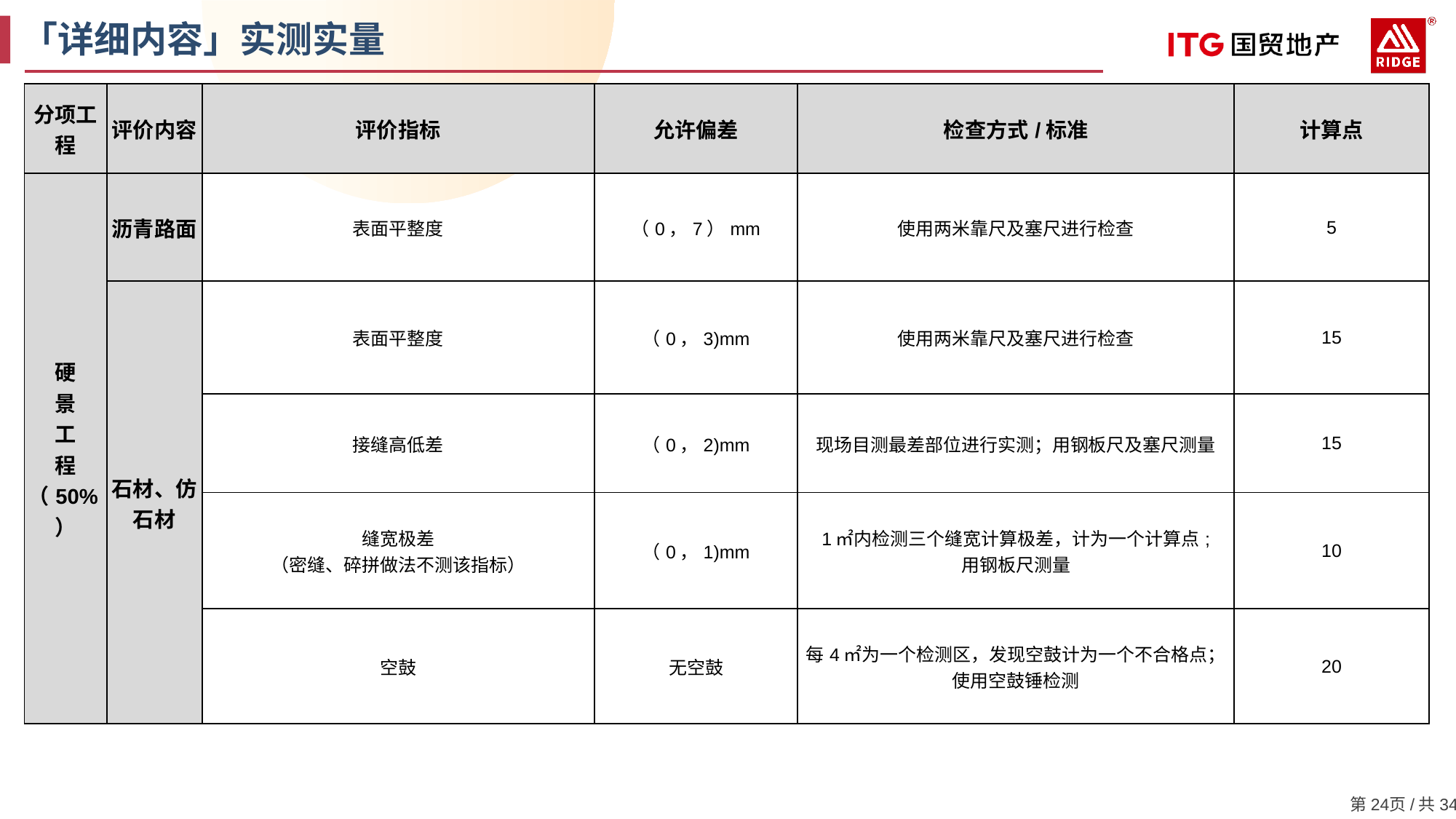

「详细内容」实测实量
| 分项工程 | 评价内容 | 评价指标 | 允许偏差 | 检查方式/标准 | 计算点 |
| --- | --- | --- | --- | --- | --- |
| 硬 景 工 程（50%） | 沥青路面 | 表面平整度 | （0，7）mm | 使用两米靠尺及塞尺进行检查 | 5 |
|  | 石材、仿石材 | 表面平整度 | （0，3)mm | 使用两米靠尺及塞尺进行检查 | 15 |
|  |  | 接缝高低差 | （0，2)mm | 现场目测最差部位进行实测；用钢板尺及塞尺测量 | 15 |
|  |  | 缝宽极差 （密缝、碎拼做法不测该指标） | （0，1)mm | 1㎡内检测三个缝宽计算极差，计为一个计算点; 用钢板尺测量 | 10 |
|  |  | 空鼓 | 无空鼓 | 每4㎡为一个检测区，发现空鼓计为一个不合格点；使用空鼓锤检测 | 20 |